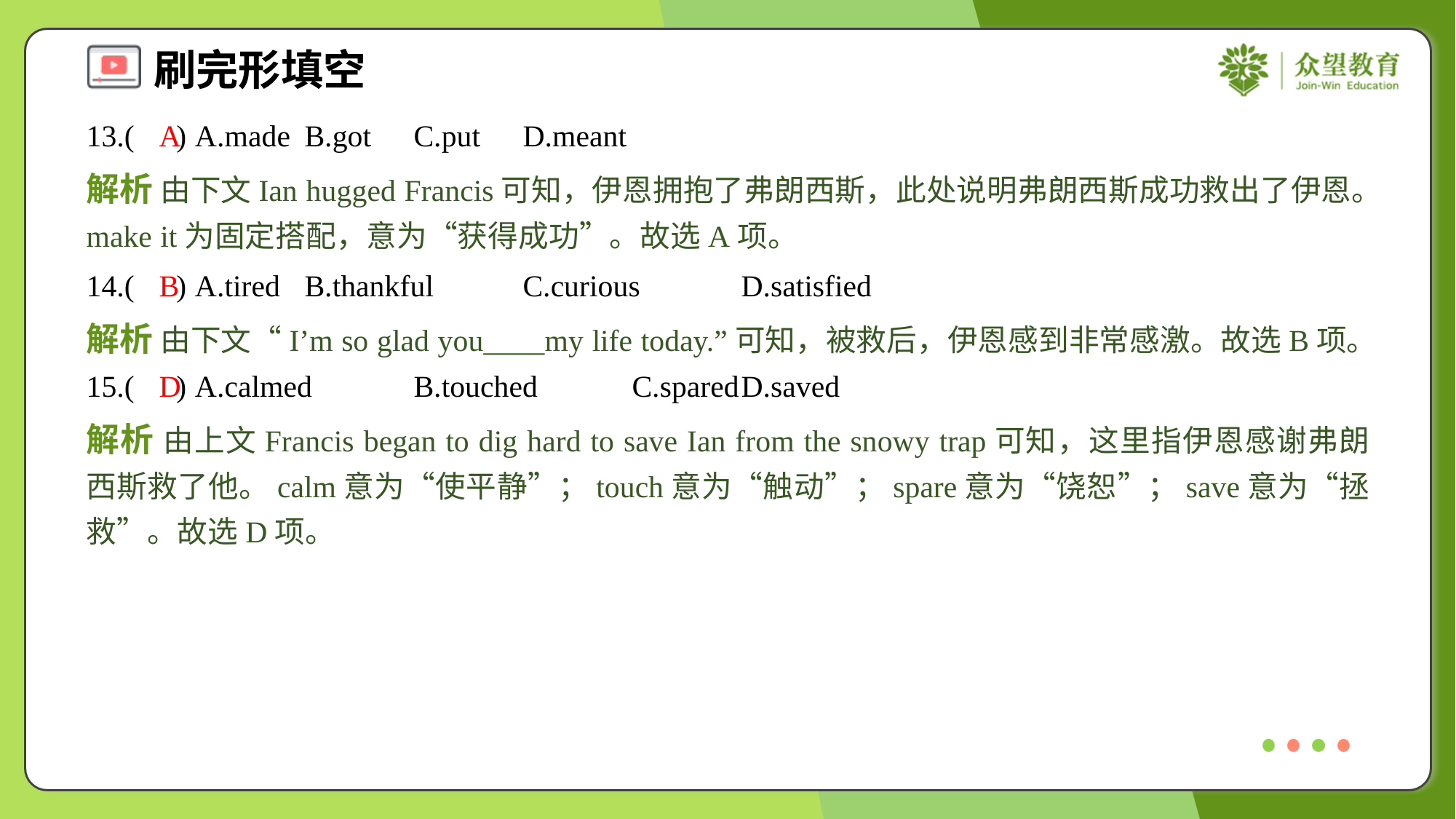

13.(     ) A.made	B.got	C.put	D.meant
A
解析 由下文Ian hugged Francis可知，伊恩拥抱了弗朗西斯，此处说明弗朗西斯成功救出了伊恩。make it为固定搭配，意为“获得成功”。故选A项。
14.(     ) A.tired	B.thankful	C.curious	D.satisfied
B
解析 由下文“I’m so glad you____my life today.”可知，被救后，伊恩感到非常感激。故选B项。
15.(     ) A.calmed	B.touched	C.spared	D.saved
D
解析 由上文Francis began to dig hard to save Ian from the snowy trap可知，这里指伊恩感谢弗朗西斯救了他。calm意为“使平静”；touch意为“触动”；spare意为“饶恕”；save意为“拯救”。故选D项。